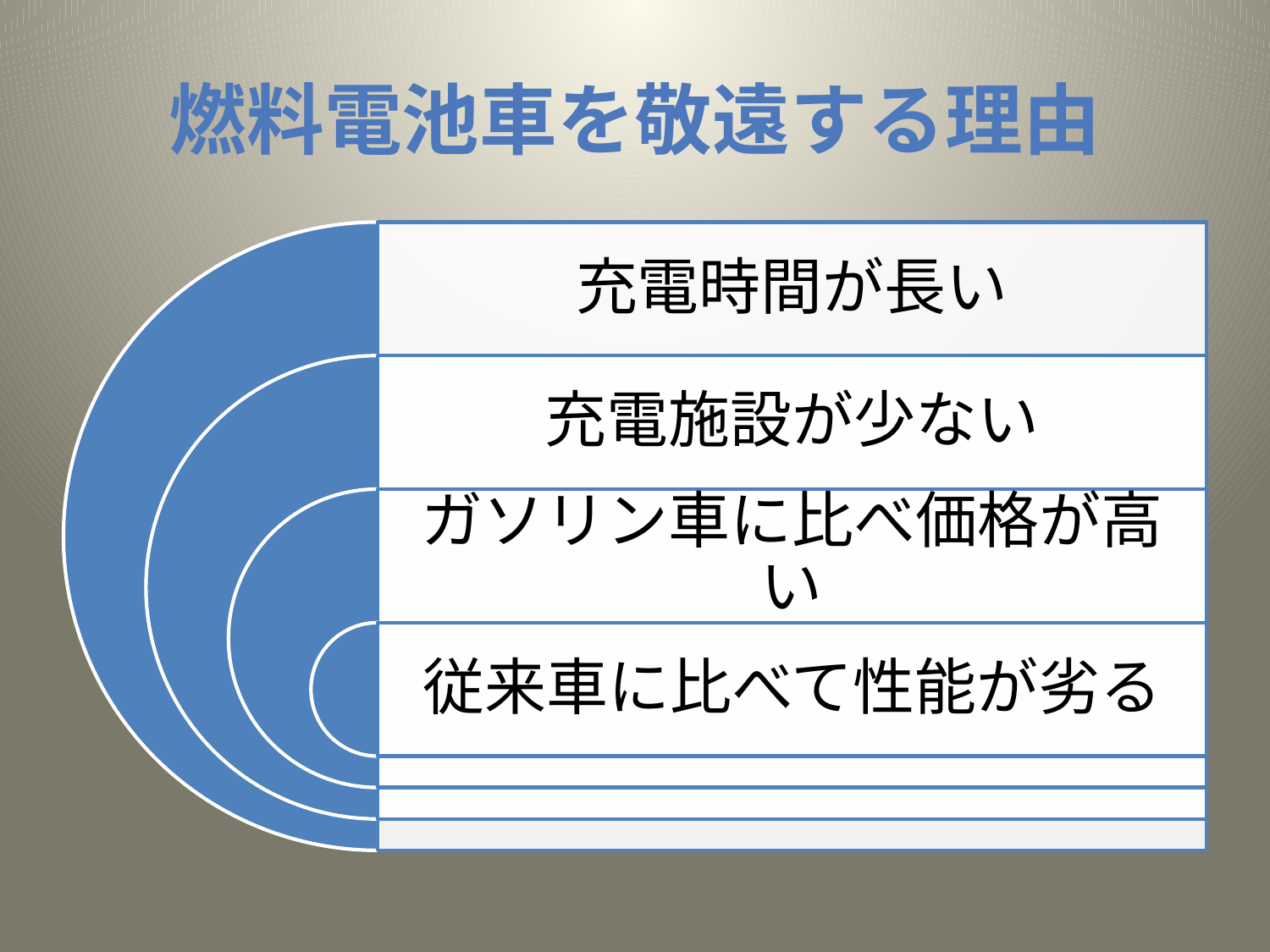

# 燃料電池車を敬遠する理由
充電時間が長い
充電施設が少ない
ガソリン車に比べ価格が高い
従来車に比べて性能が劣る